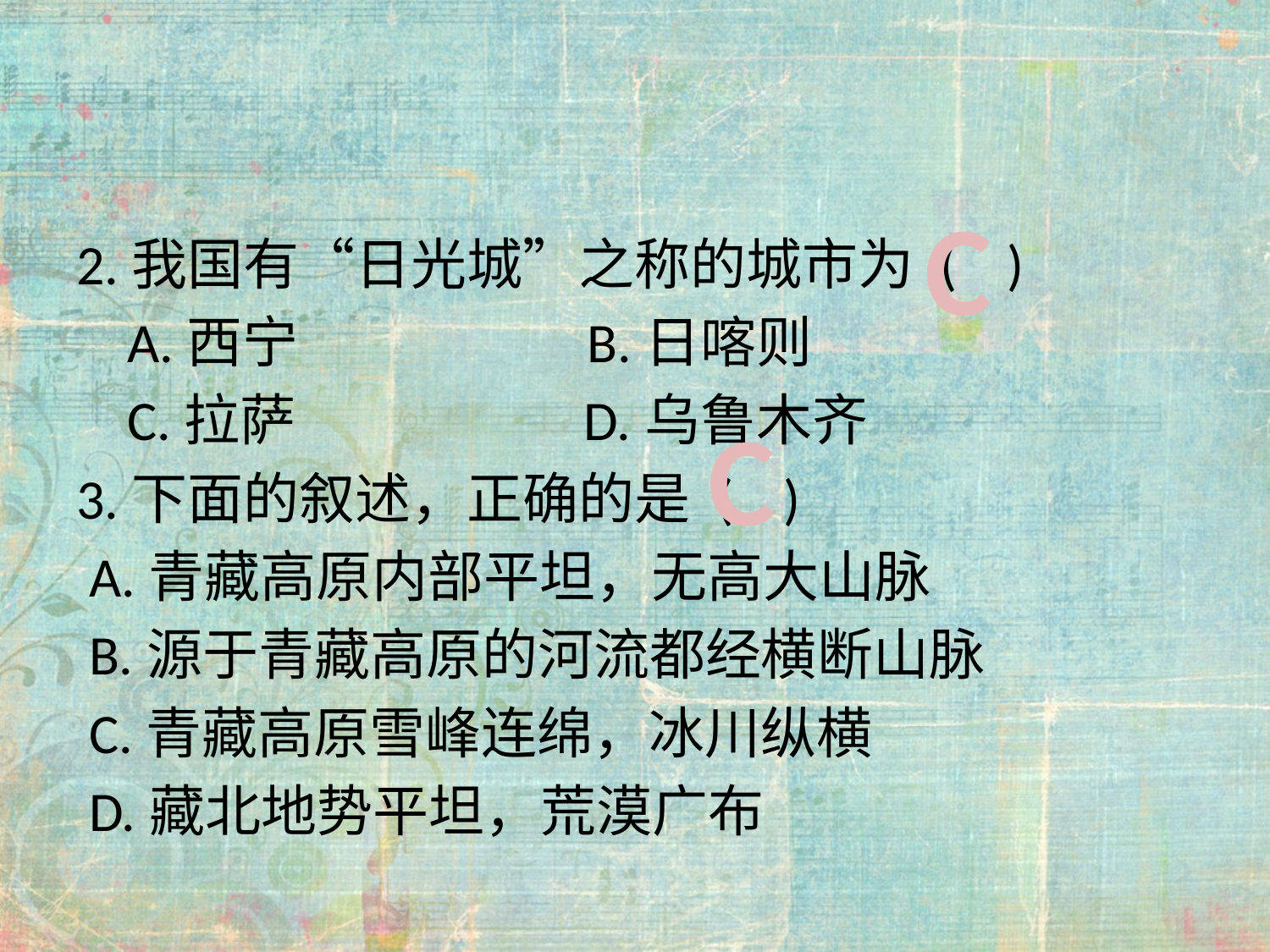

#
C
2.我国有“日光城”之称的城市为 (    )
    A.西宁                      B.日喀则
    C.拉萨                      D.乌鲁木齐
3.下面的叙述，正确的是 (    )
 A.青藏高原内部平坦，无高大山脉
 B.源于青藏高原的河流都经横断山脉
 C.青藏高原雪峰连绵，冰川纵横
 D.藏北地势平坦，荒漠广布
C